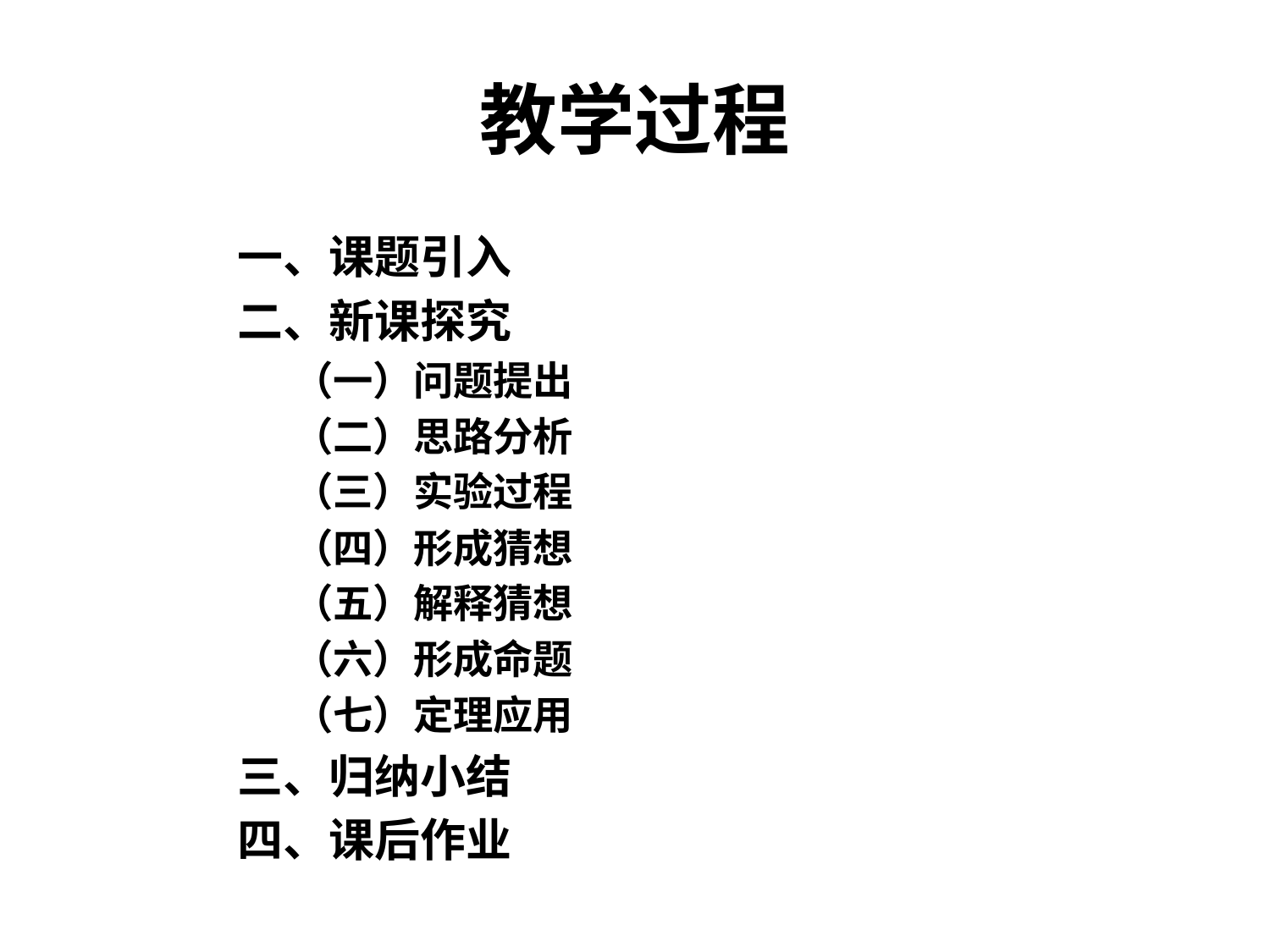

# 教学过程
一、课题引入
二、新课探究
（一）问题提出
（二）思路分析
（三）实验过程
（四）形成猜想
（五）解释猜想
（六）形成命题
（七）定理应用
三、归纳小结
四、课后作业